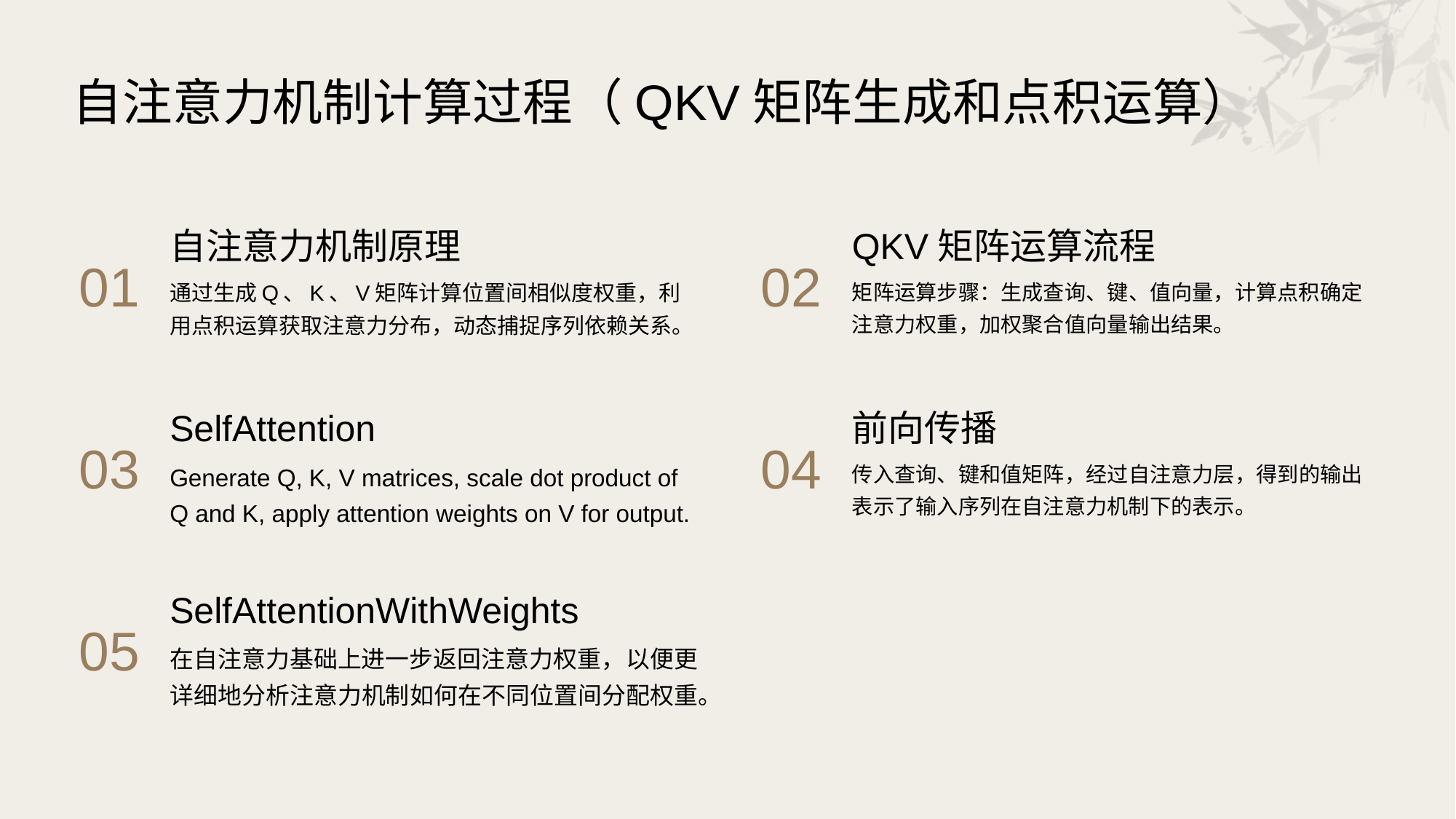

自注意力机制计算过程（QKV矩阵生成和点积运算）
自注意力机制原理
QKV矩阵运算流程
01
02
通过生成Q、K、V矩阵计算位置间相似度权重，利用点积运算获取注意力分布，动态捕捉序列依赖关系。
矩阵运算步骤：生成查询、键、值向量，计算点积确定注意力权重，加权聚合值向量输出结果。
SelfAttention
前向传播
03
04
Generate Q, K, V matrices, scale dot product of Q and K, apply attention weights on V for output.
传入查询、键和值矩阵，经过自注意力层，得到的输出表示了输入序列在自注意力机制下的表示。
SelfAttentionWithWeights
05
在自注意力基础上进一步返回注意力权重，以便更详细地分析注意力机制如何在不同位置间分配权重。